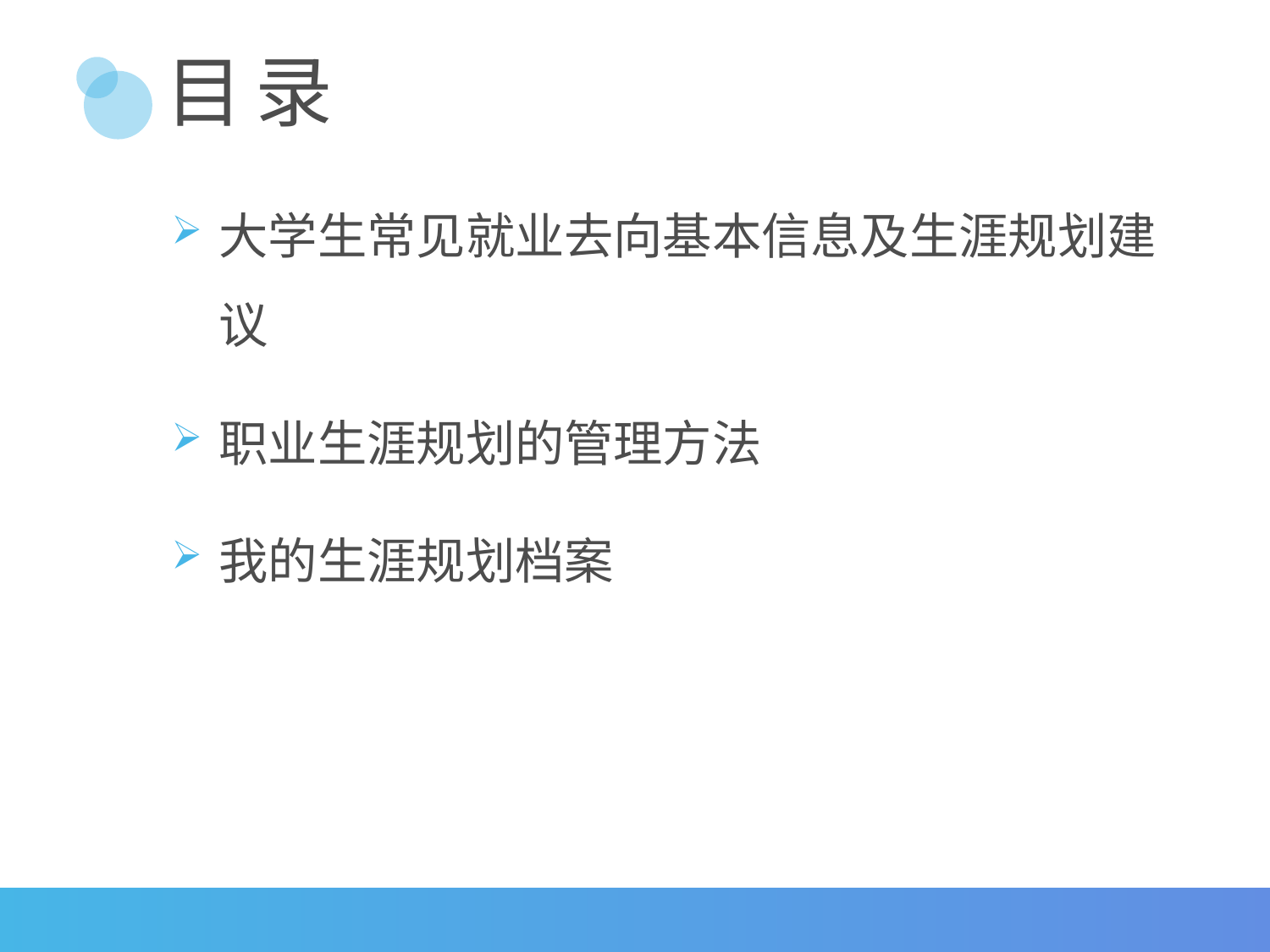

# 目 录
大学生常见就业去向基本信息及生涯规划建议
职业生涯规划的管理方法
我的生涯规划档案